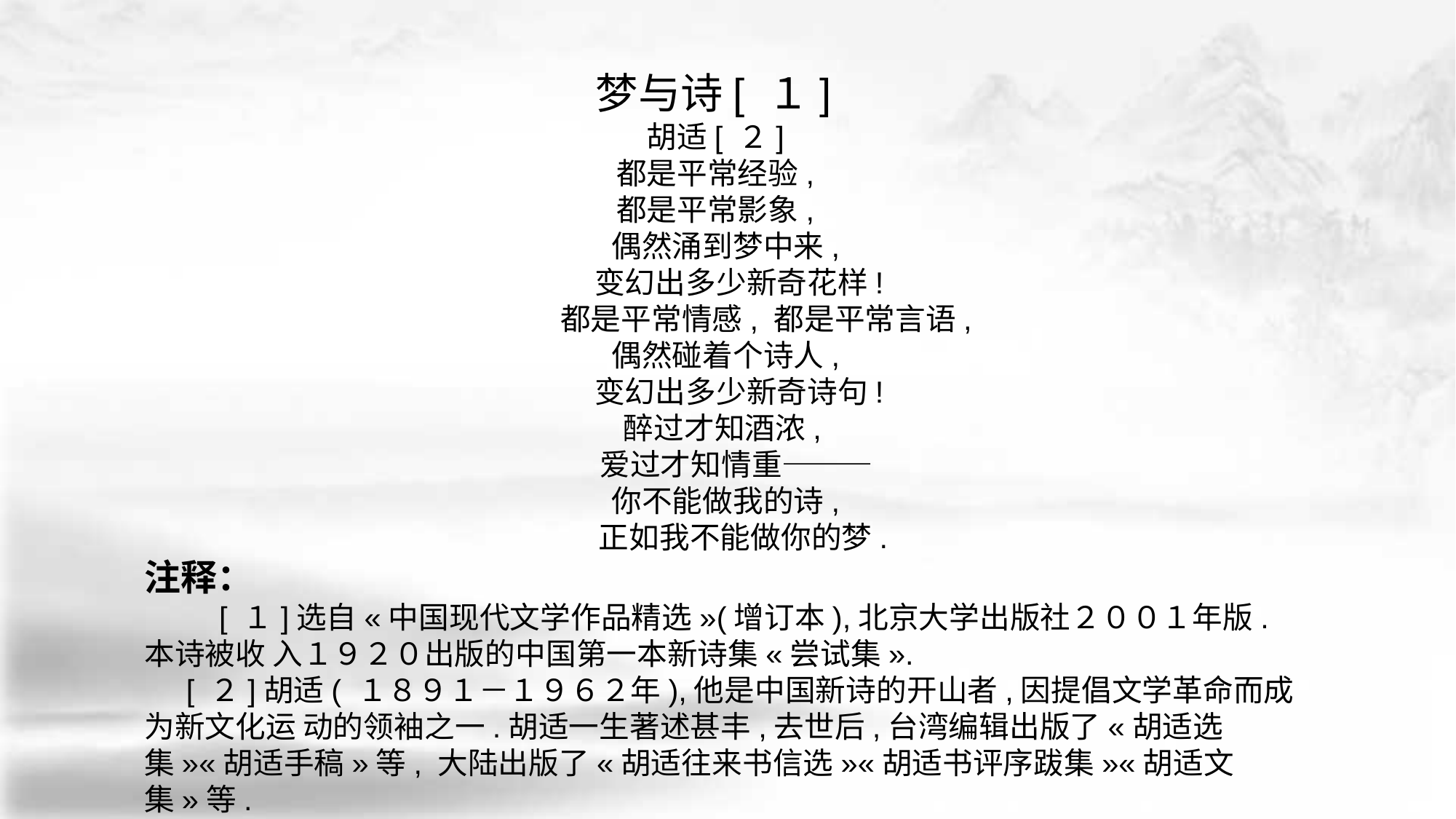

梦与诗[ １]
胡适[ ２]
都是平常经验,
都是平常影象,
  偶然涌到梦中来,
      变幻出多少新奇花样!
              都是平常情感, 都是平常言语,
  偶然碰着个诗人,
      变幻出多少新奇诗句!
 醉过才知酒浓,
     爱过才知情重———
  你不能做我的诗,
      正如我不能做你的梦.
注释：
　　 [ １]选自«中国现代文学作品精选»(增订本),北京大学出版社２００１年版.本诗被收 入１９２０出版的中国第一本新诗集«尝试集».
     [ ２]胡适( １８９１－１９６２年),他是中国新诗的开山者,因提倡文学革命而成为新文化运 动的领袖之一.胡适一生著述甚丰,去世后,台湾编辑出版了«胡适选集»«胡适手稿»等, 大陆出版了«胡适往来书信选»«胡适书评序跋集»«胡适文集»等.